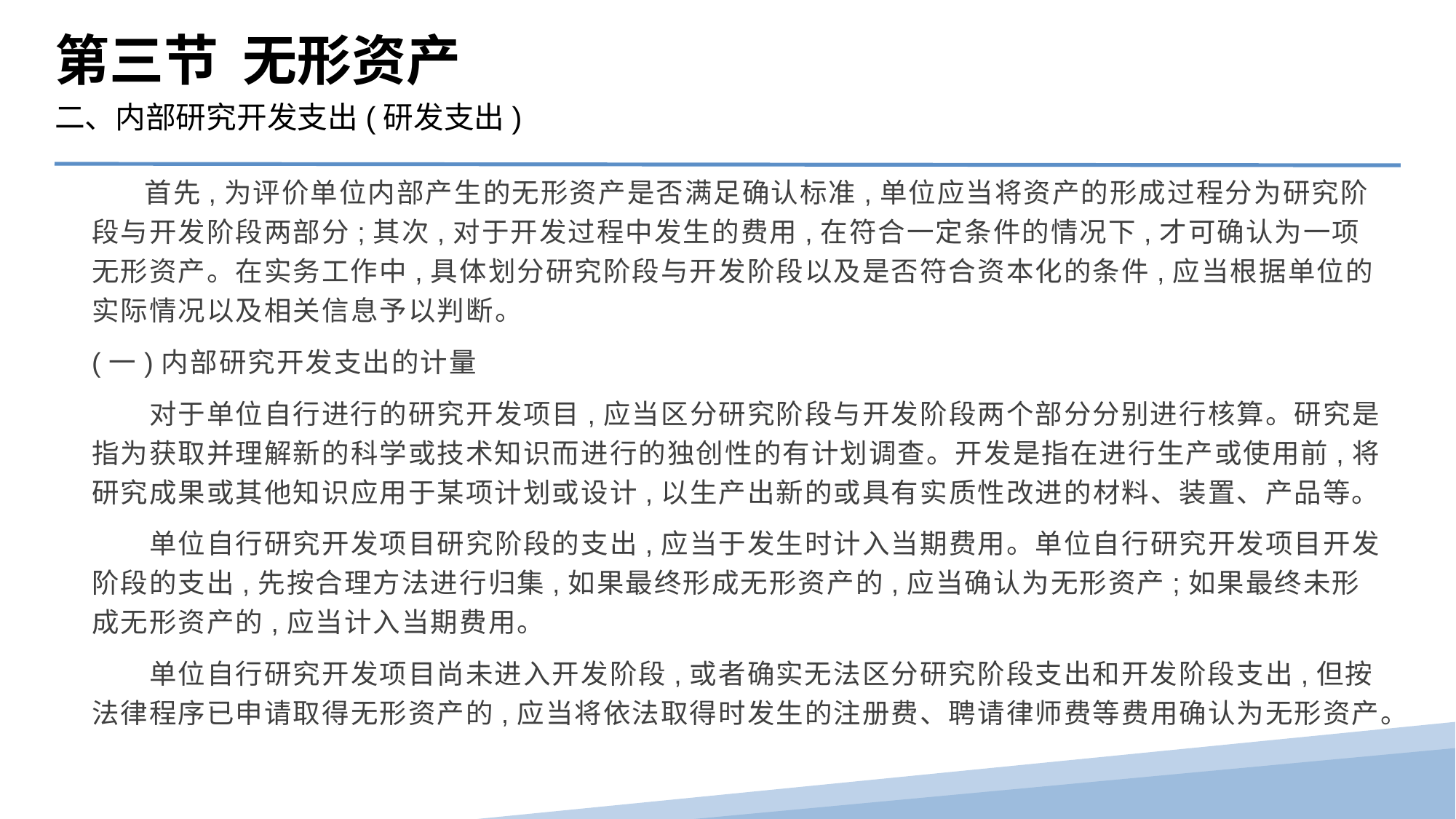

第三节  无形资产
二、内部研究开发支出(研发支出)
      首先,为评价单位内部产生的无形资产是否满足确认标准,单位应当将资产的形成过程分为研究阶段与开发阶段两部分;其次,对于开发过程中发生的费用,在符合一定条件的情况下,才可确认为一项无形资产。在实务工作中,具体划分研究阶段与开发阶段以及是否符合资本化的条件,应当根据单位的实际情况以及相关信息予以判断。
(一)内部研究开发支出的计量
　　对于单位自行进行的研究开发项目,应当区分研究阶段与开发阶段两个部分分别进行核算。研究是指为获取并理解新的科学或技术知识而进行的独创性的有计划调查。开发是指在进行生产或使用前,将研究成果或其他知识应用于某项计划或设计,以生产出新的或具有实质性改进的材料、装置、产品等。
　　单位自行研究开发项目研究阶段的支出,应当于发生时计入当期费用。单位自行研究开发项目开发阶段的支出,先按合理方法进行归集,如果最终形成无形资产的,应当确认为无形资产;如果最终未形成无形资产的,应当计入当期费用。
　　单位自行研究开发项目尚未进入开发阶段,或者确实无法区分研究阶段支出和开发阶段支出,但按法律程序已申请取得无形资产的,应当将依法取得时发生的注册费、聘请律师费等费用确认为无形资产。